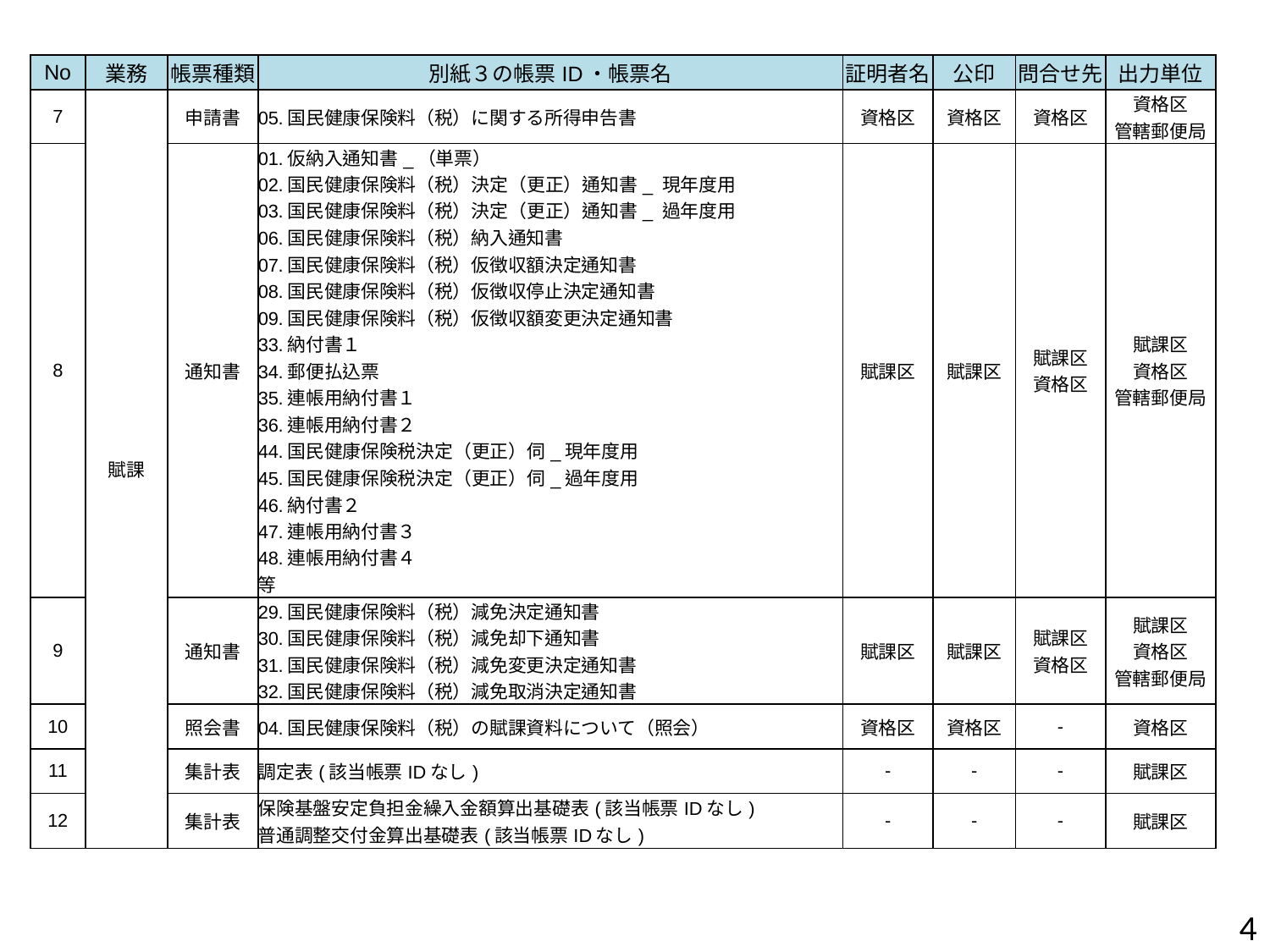

| No | 業務 | 帳票種類 | 別紙３の帳票ID・帳票名 | 証明者名 | 公印 | 問合せ先 | 出力単位 |
| --- | --- | --- | --- | --- | --- | --- | --- |
| 7 | 賦課 | 申請書 | 05.国民健康保険料（税）に関する所得申告書 | 資格区 | 資格区 | 資格区 | 資格区 管轄郵便局 |
| 8 |  | 通知書 | 01.仮納入通知書\_（単票） 02.国民健康保険料（税）決定（更正）通知書\_ 現年度用 03.国民健康保険料（税）決定（更正）通知書\_ 過年度用 06.国民健康保険料（税）納入通知書 07.国民健康保険料（税）仮徴収額決定通知書 08.国民健康保険料（税）仮徴収停止決定通知書 09.国民健康保険料（税）仮徴収額変更決定通知書 33.納付書１ 34.郵便払込票 35.連帳用納付書１ 36.連帳用納付書２ 44.国民健康保険税決定（更正）伺\_現年度用 45.国民健康保険税決定（更正）伺\_過年度用 46.納付書２ 47.連帳用納付書３ 48.連帳用納付書４ 等 | 賦課区 | 賦課区 | 賦課区 資格区 | 賦課区 資格区 管轄郵便局 |
| 9 |  | 通知書 | 29.国民健康保険料（税）減免決定通知書 30.国民健康保険料（税）減免却下通知書 31.国民健康保険料（税）減免変更決定通知書 32.国民健康保険料（税）減免取消決定通知書 | 賦課区 | 賦課区 | 賦課区 資格区 | 賦課区 資格区 管轄郵便局 |
| 10 |  | 照会書 | 04.国民健康保険料（税）の賦課資料について（照会） | 資格区 | 資格区 | - | 資格区 |
| 11 |  | 集計表 | 調定表(該当帳票IDなし) | - | - | - | 賦課区 |
| 12 |  | 集計表 | 保険基盤安定負担金繰入金額算出基礎表(該当帳票IDなし) 普通調整交付金算出基礎表(該当帳票IDなし) | - | - | - | 賦課区 |
4